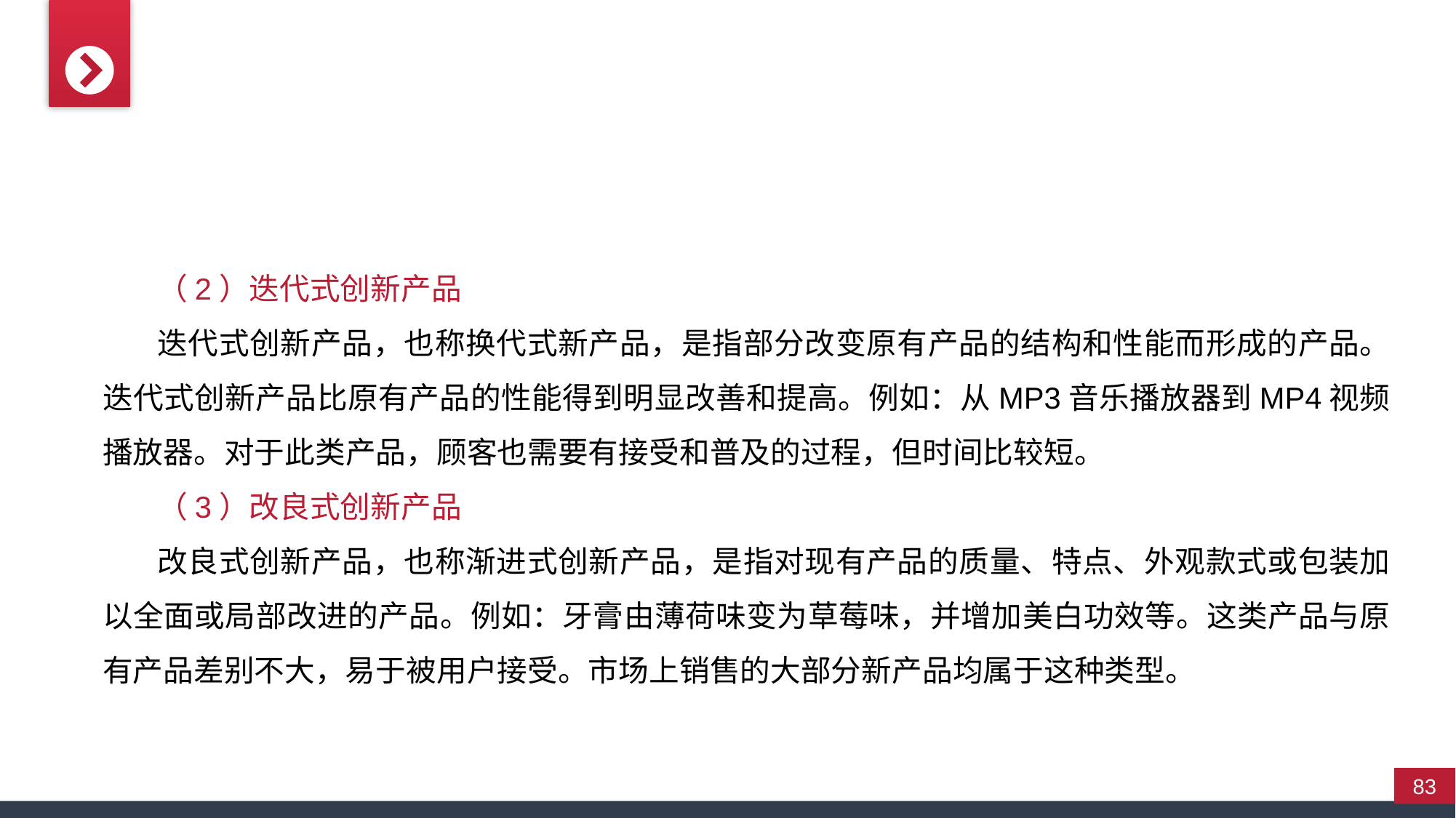

（2）迭代式创新产品
迭代式创新产品，也称换代式新产品，是指部分改变原有产品的结构和性能而形成的产品。迭代式创新产品比原有产品的性能得到明显改善和提高。例如：从MP3音乐播放器到MP4视频播放器。对于此类产品，顾客也需要有接受和普及的过程，但时间比较短。
（3）改良式创新产品
改良式创新产品，也称渐进式创新产品，是指对现有产品的质量、特点、外观款式或包装加以全面或局部改进的产品。例如：牙膏由薄荷味变为草莓味，并增加美白功效等。这类产品与原有产品差别不大，易于被用户接受。市场上销售的大部分新产品均属于这种类型。